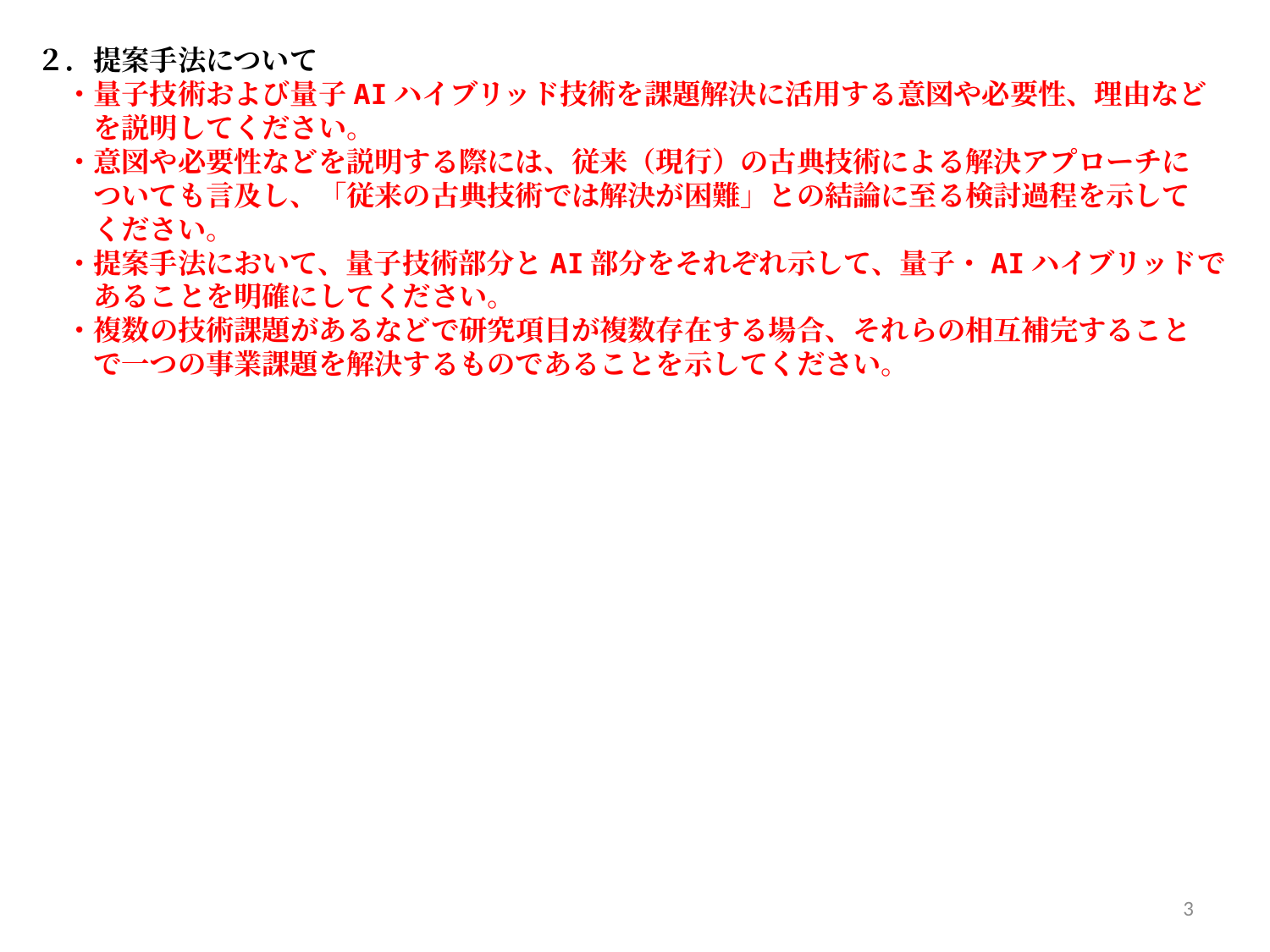

２．提案手法について
　・量子技術および量子AIハイブリッド技術を課題解決に活用する意図や必要性、理由など
　　を説明してください。
　・意図や必要性などを説明する際には、従来（現行）の古典技術による解決アプローチに
　　ついても言及し、「従来の古典技術では解決が困難」との結論に至る検討過程を示して
　　ください。
　・提案手法において、量子技術部分とAI部分をそれぞれ示して、量子・AIハイブリッドで
　　あることを明確にしてください。
　・複数の技術課題があるなどで研究項目が複数存在する場合、それらの相互補完すること
　　で一つの事業課題を解決するものであることを示してください。

3